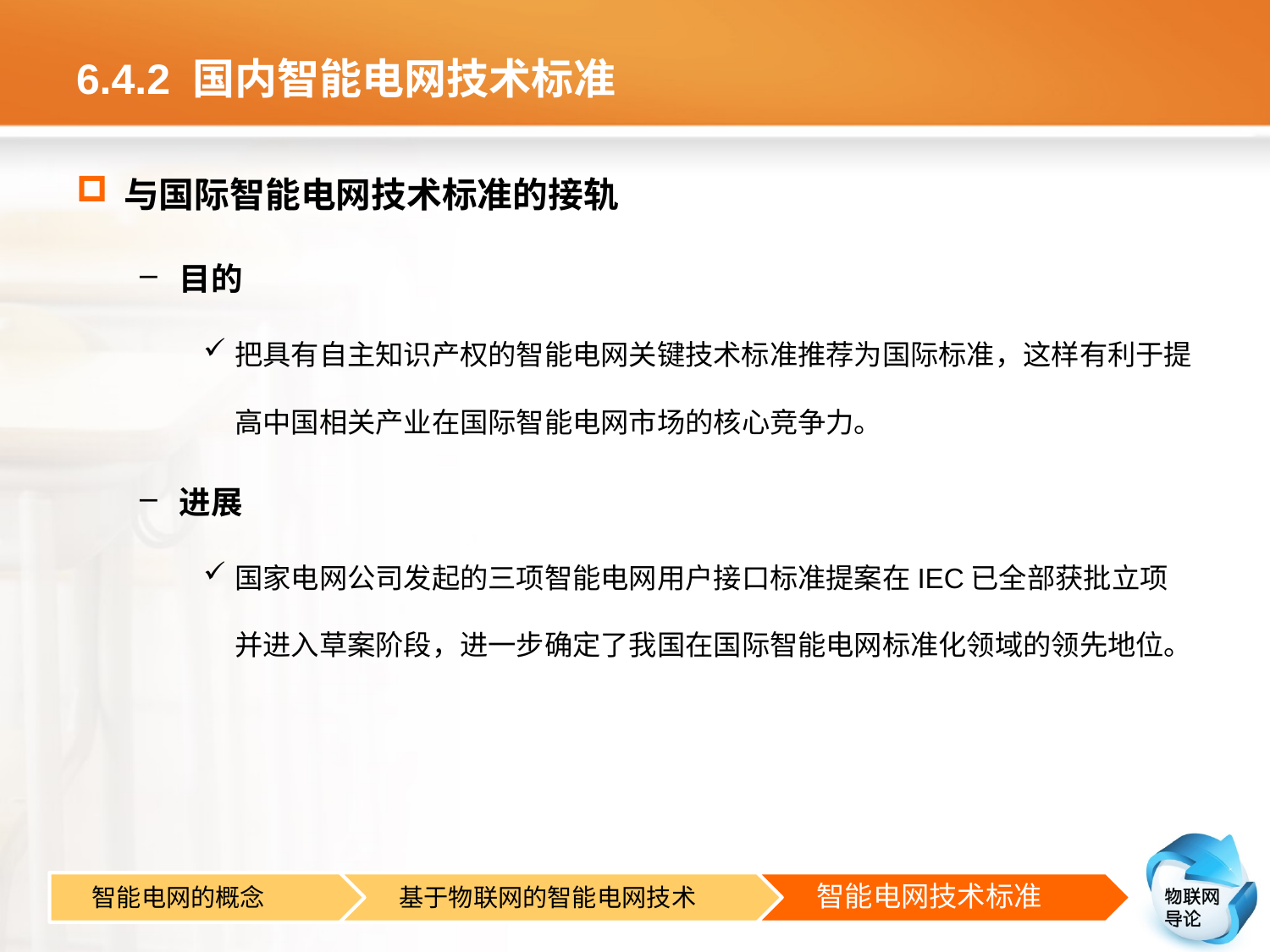

# 6.4.2 国内智能电网技术标准
与国际智能电网技术标准的接轨
目的
把具有自主知识产权的智能电网关键技术标准推荐为国际标准，这样有利于提高中国相关产业在国际智能电网市场的核心竞争力。
进展
国家电网公司发起的三项智能电网用户接口标准提案在IEC已全部获批立项并进入草案阶段，进一步确定了我国在国际智能电网标准化领域的领先地位。